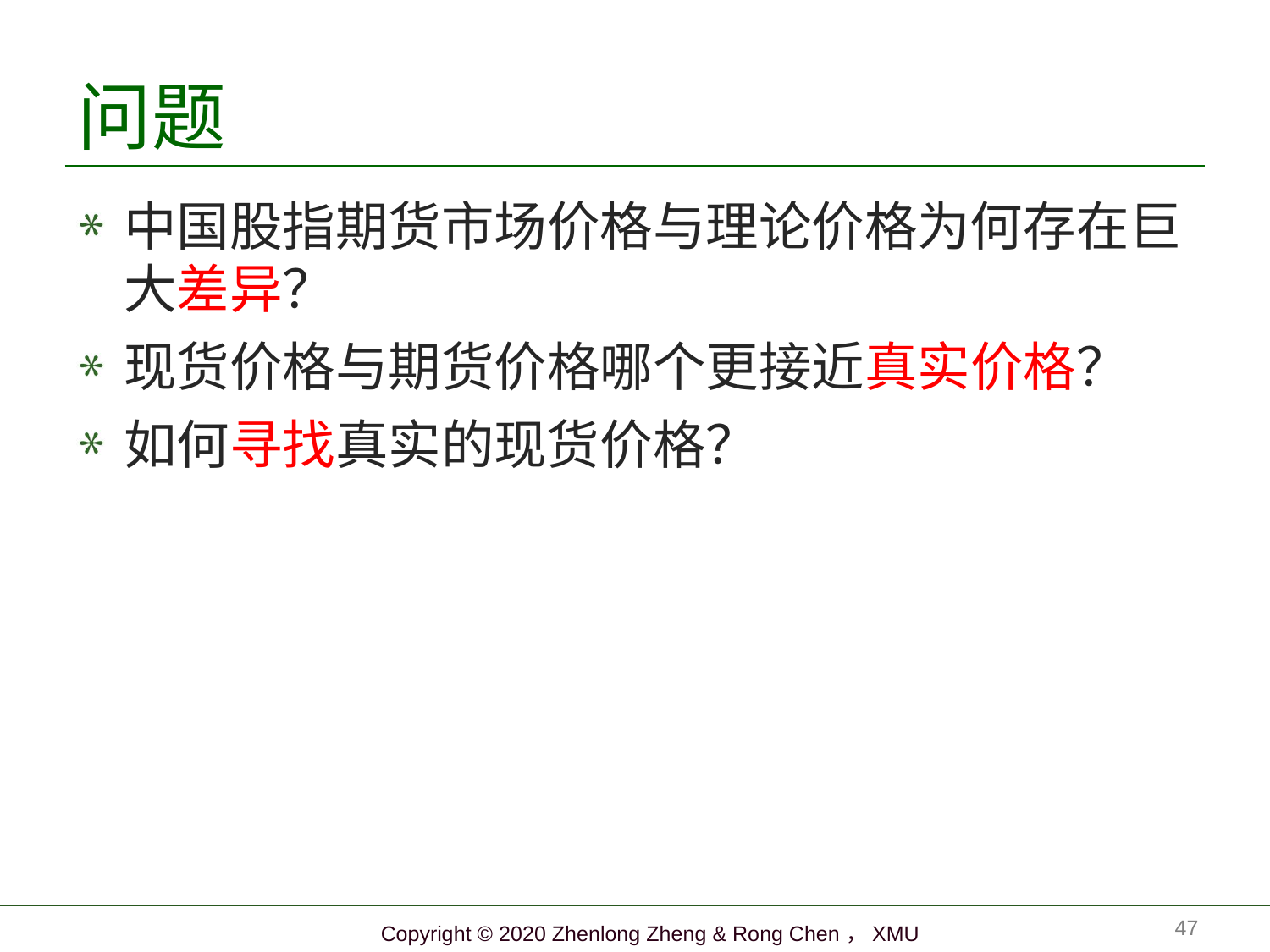

# 问题
中国股指期货市场价格与理论价格为何存在巨大差异？
现货价格与期货价格哪个更接近真实价格？
如何寻找真实的现货价格？
47